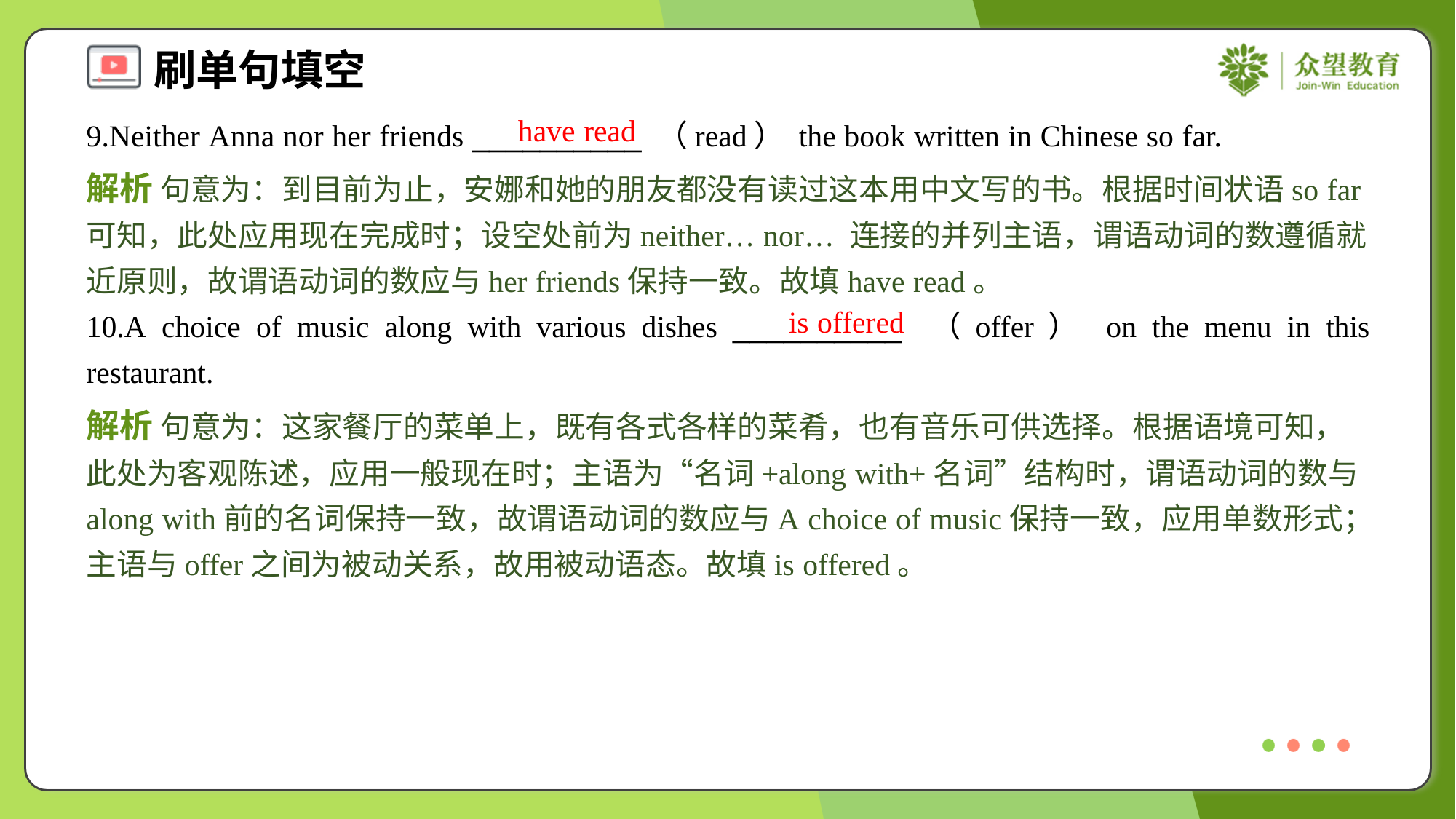

have read
9.Neither Anna nor her friends __________ （read） the book written in Chinese so far.
解析 句意为：到目前为止，安娜和她的朋友都没有读过这本用中文写的书。根据时间状语so far可知，此处应用现在完成时；设空处前为neither… nor… 连接的并列主语，谓语动词的数遵循就近原则，故谓语动词的数应与her friends保持一致。故填have read。
is offered
10.A choice of music along with various dishes __________ （offer） on the menu in this restaurant.
解析 句意为：这家餐厅的菜单上，既有各式各样的菜肴，也有音乐可供选择。根据语境可知，此处为客观陈述，应用一般现在时；主语为“名词+along with+名词”结构时，谓语动词的数与along with前的名词保持一致，故谓语动词的数应与A choice of music保持一致，应用单数形式；主语与offer之间为被动关系，故用被动语态。故填is offered。